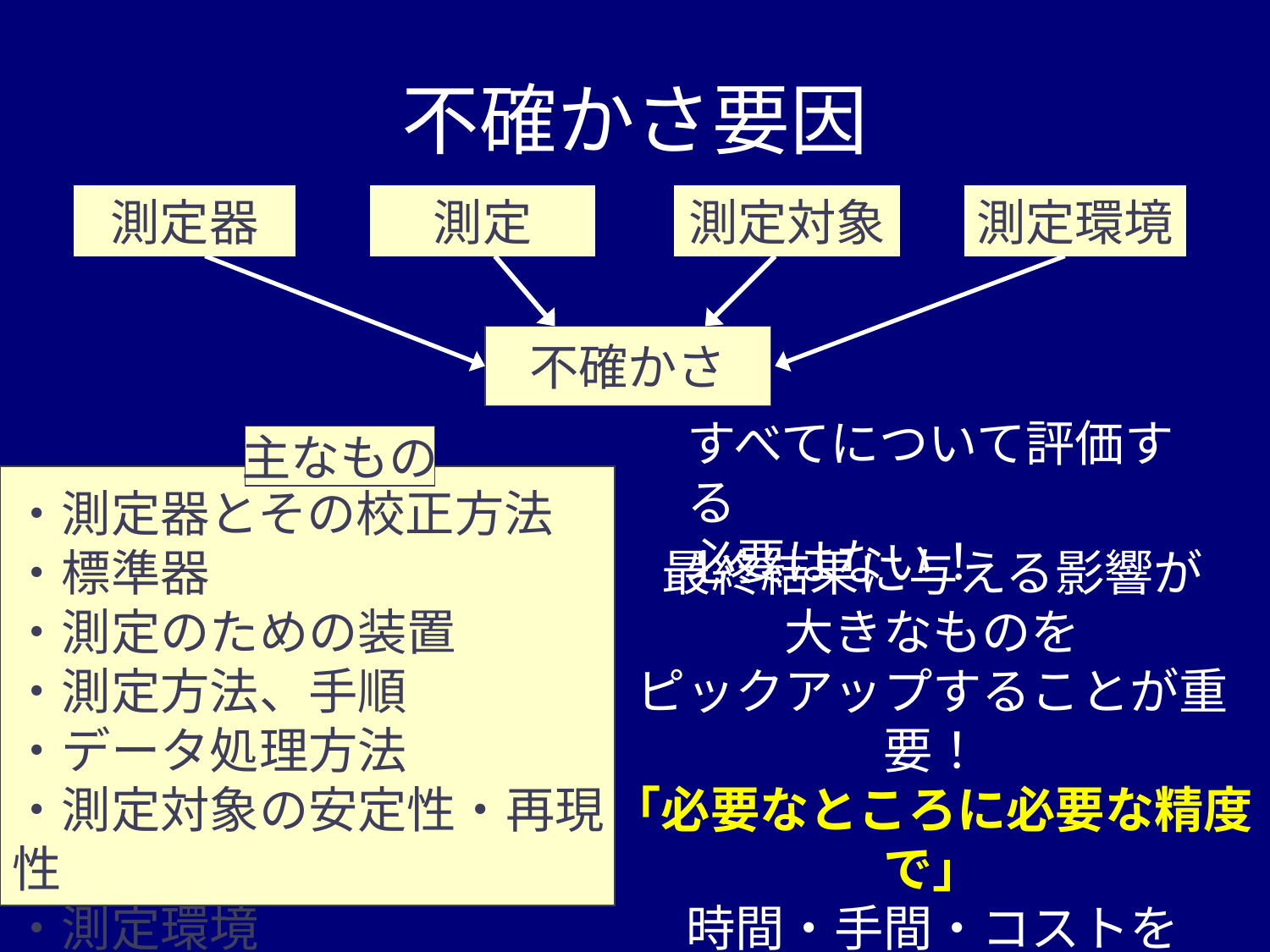

# 不確かさ要因
測定器
測定
測定対象
測定環境

不確かさ
すべてについて評価する
必要はない！
主なもの

・測定器とその校正方法
・標準器
・測定のための装置
・測定方法、手順
・データ処理方法
・測定対象の安定性・再現性
・測定環境
最終結果に与える影響が
大きなものを
ピックアップすることが重要！
「必要なところに必要な精度で」
時間・手間・コストを
最小にするよう努力！